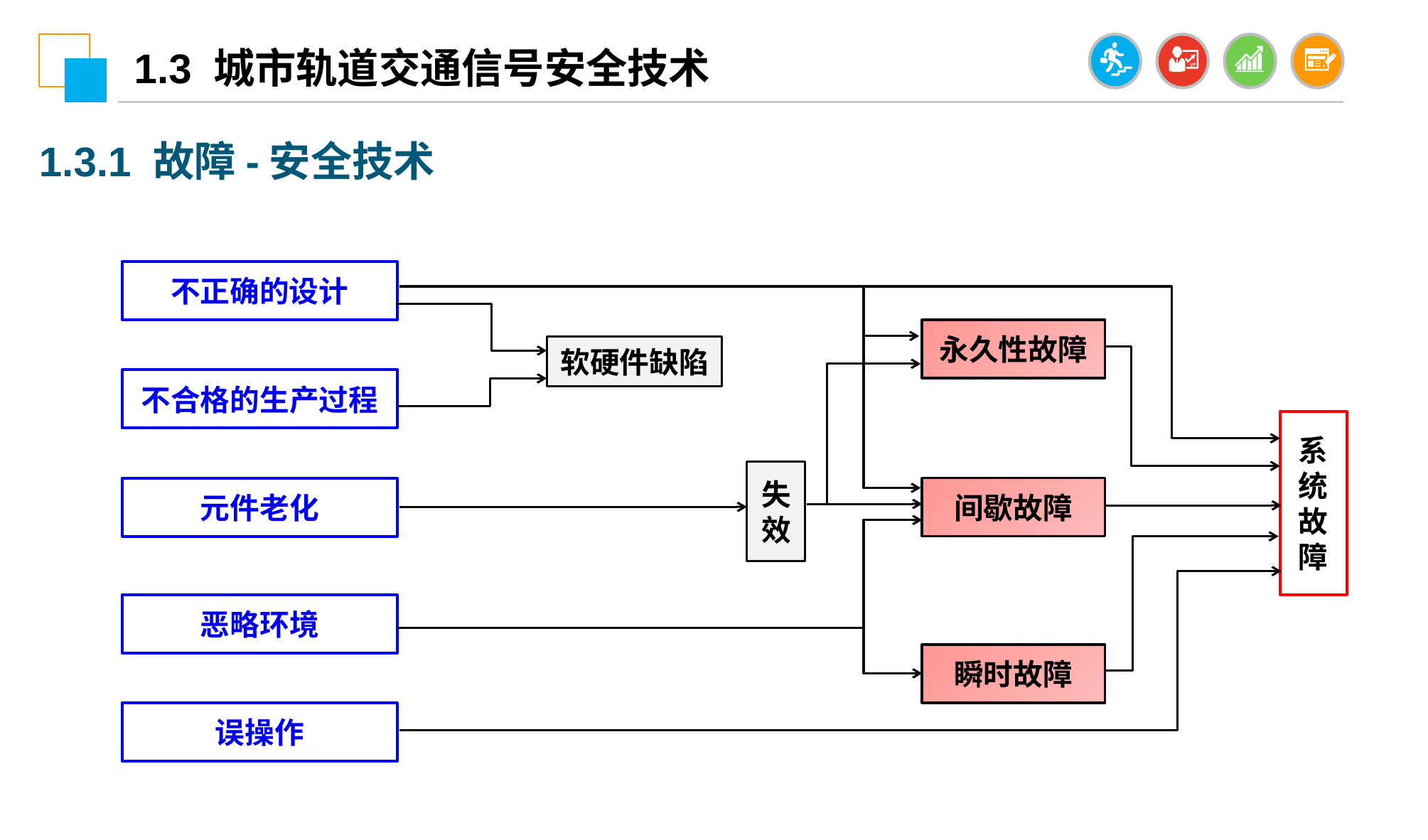

1.3 城市轨道交通信号安全技术
1.3.1 故障-安全技术
不正确的设计

永久性故障

软硬件缺陷

不合格的生产过程

系统故障
失效
元件老化
间歇故障

恶略环境

瞬时故障
误操作